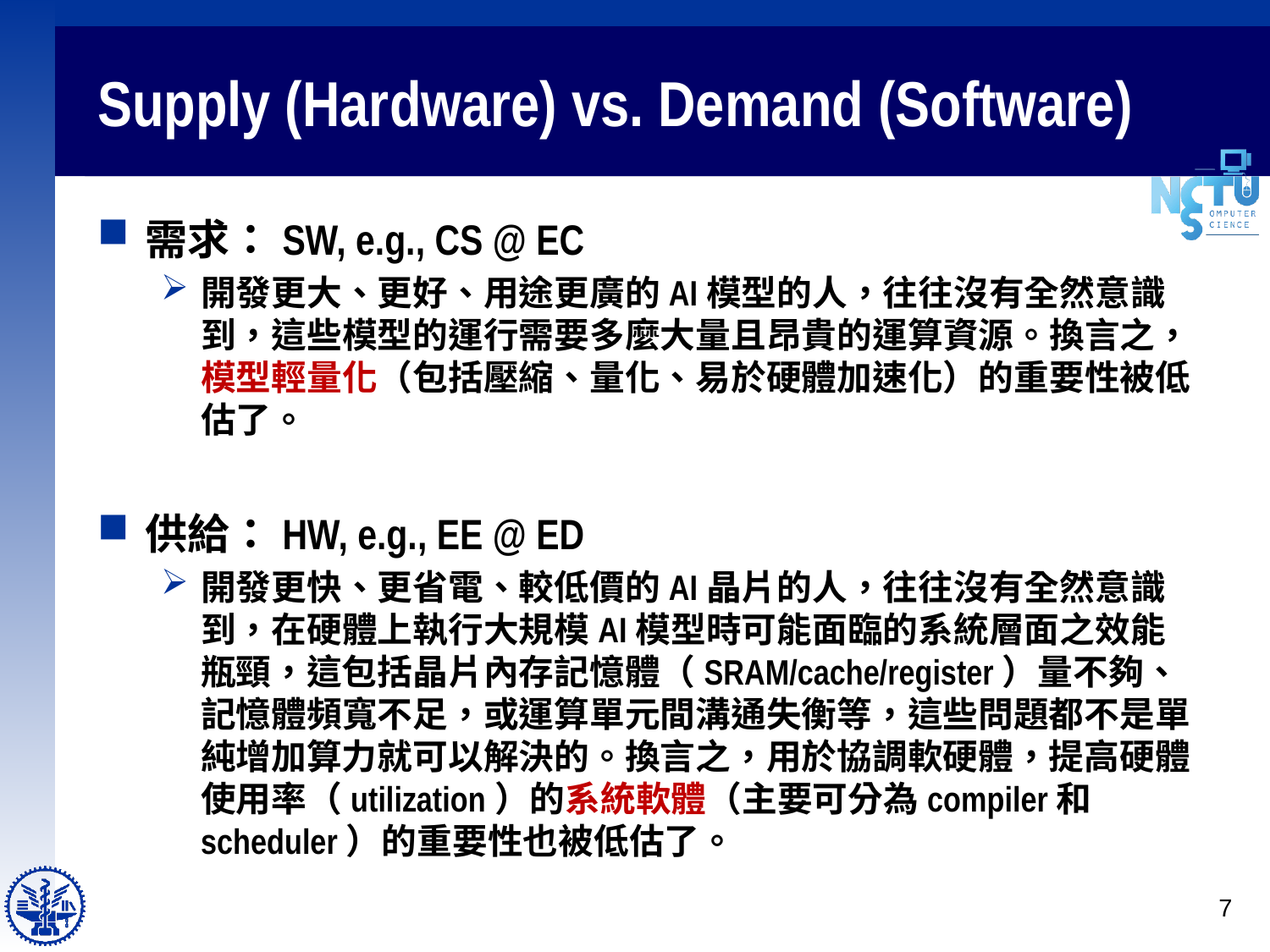

# Supply (Hardware) vs. Demand (Software)
需求：SW, e.g., CS @ EC
開發更大、更好、用途更廣的AI模型的人，往往沒有全然意識到，這些模型的運行需要多麼大量且昂貴的運算資源。換言之，模型輕量化（包括壓縮、量化、易於硬體加速化）的重要性被低估了。

供給：HW, e.g., EE @ ED
開發更快、更省電、較低價的AI晶片的人，往往沒有全然意識到，在硬體上執行大規模AI模型時可能面臨的系統層面之效能瓶頸，這包括晶片內存記憶體（SRAM/cache/register）量不夠、記憶體頻寬不足，或運算單元間溝通失衡等，這些問題都不是單純增加算力就可以解決的。換言之，用於協調軟硬體，提高硬體使用率（utilization）的系統軟體（主要可分為compiler和scheduler）的重要性也被低估了。
7